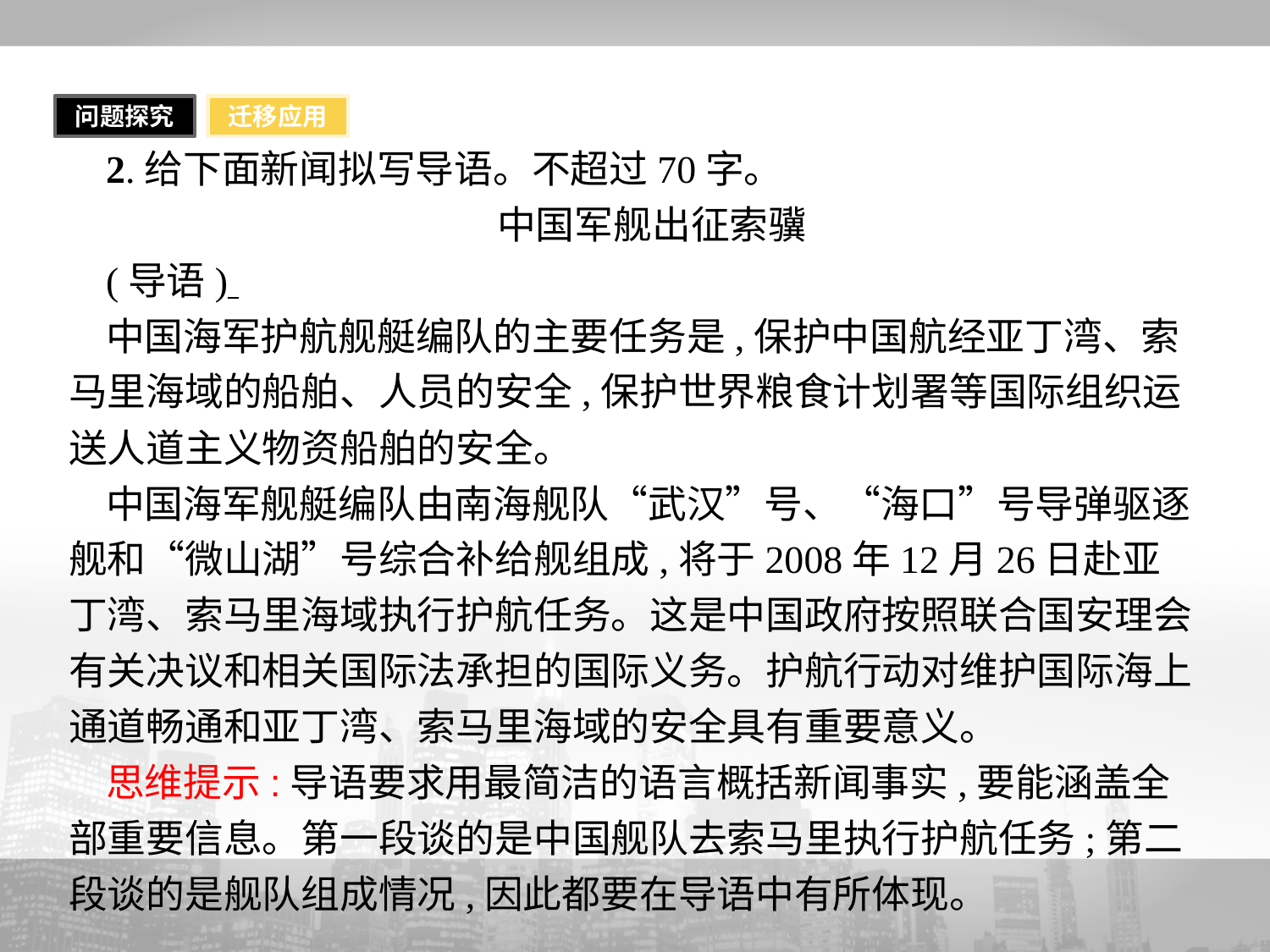

问题探究
迁移应用
2.给下面新闻拟写导语。不超过70字。
中国军舰出征索骥
(导语)
中国海军护航舰艇编队的主要任务是,保护中国航经亚丁湾、索马里海域的船舶、人员的安全,保护世界粮食计划署等国际组织运送人道主义物资船舶的安全。
中国海军舰艇编队由南海舰队“武汉”号、“海口”号导弹驱逐舰和“微山湖”号综合补给舰组成,将于2008年12月26日赴亚丁湾、索马里海域执行护航任务。这是中国政府按照联合国安理会有关决议和相关国际法承担的国际义务。护航行动对维护国际海上通道畅通和亚丁湾、索马里海域的安全具有重要意义。
思维提示:导语要求用最简洁的语言概括新闻事实,要能涵盖全部重要信息。第一段谈的是中国舰队去索马里执行护航任务;第二段谈的是舰队组成情况,因此都要在导语中有所体现。